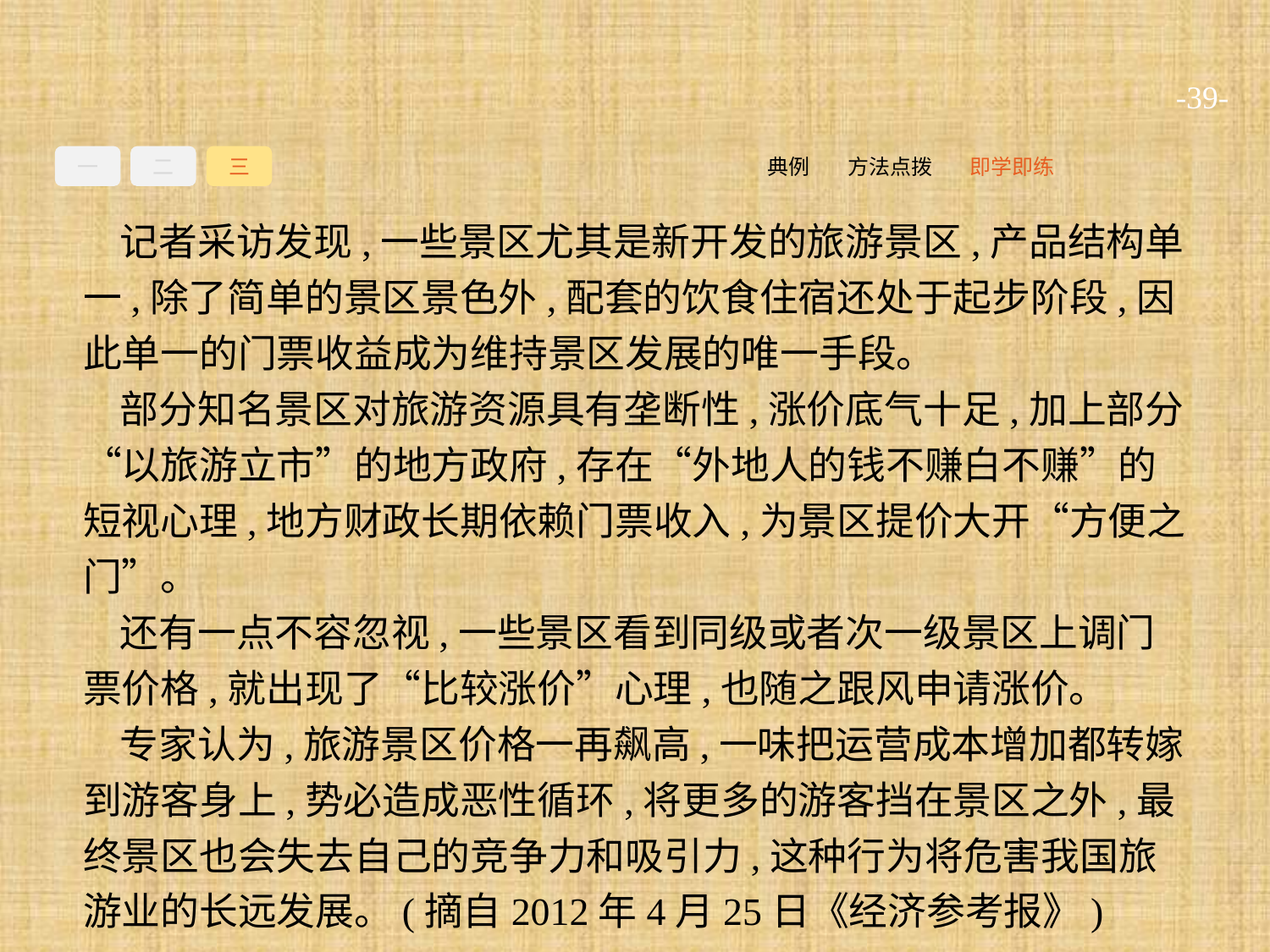

-39-
一
二
三
即学即练
方法点拨
典例
记者采访发现,一些景区尤其是新开发的旅游景区,产品结构单一,除了简单的景区景色外,配套的饮食住宿还处于起步阶段,因此单一的门票收益成为维持景区发展的唯一手段。
部分知名景区对旅游资源具有垄断性,涨价底气十足,加上部分“以旅游立市”的地方政府,存在“外地人的钱不赚白不赚”的短视心理,地方财政长期依赖门票收入,为景区提价大开“方便之门”。
还有一点不容忽视,一些景区看到同级或者次一级景区上调门票价格,就出现了“比较涨价”心理,也随之跟风申请涨价。
专家认为,旅游景区价格一再飙高,一味把运营成本增加都转嫁到游客身上,势必造成恶性循环,将更多的游客挡在景区之外,最终景区也会失去自己的竞争力和吸引力,这种行为将危害我国旅游业的长远发展。(摘自2012年4月25日《经济参考报》)